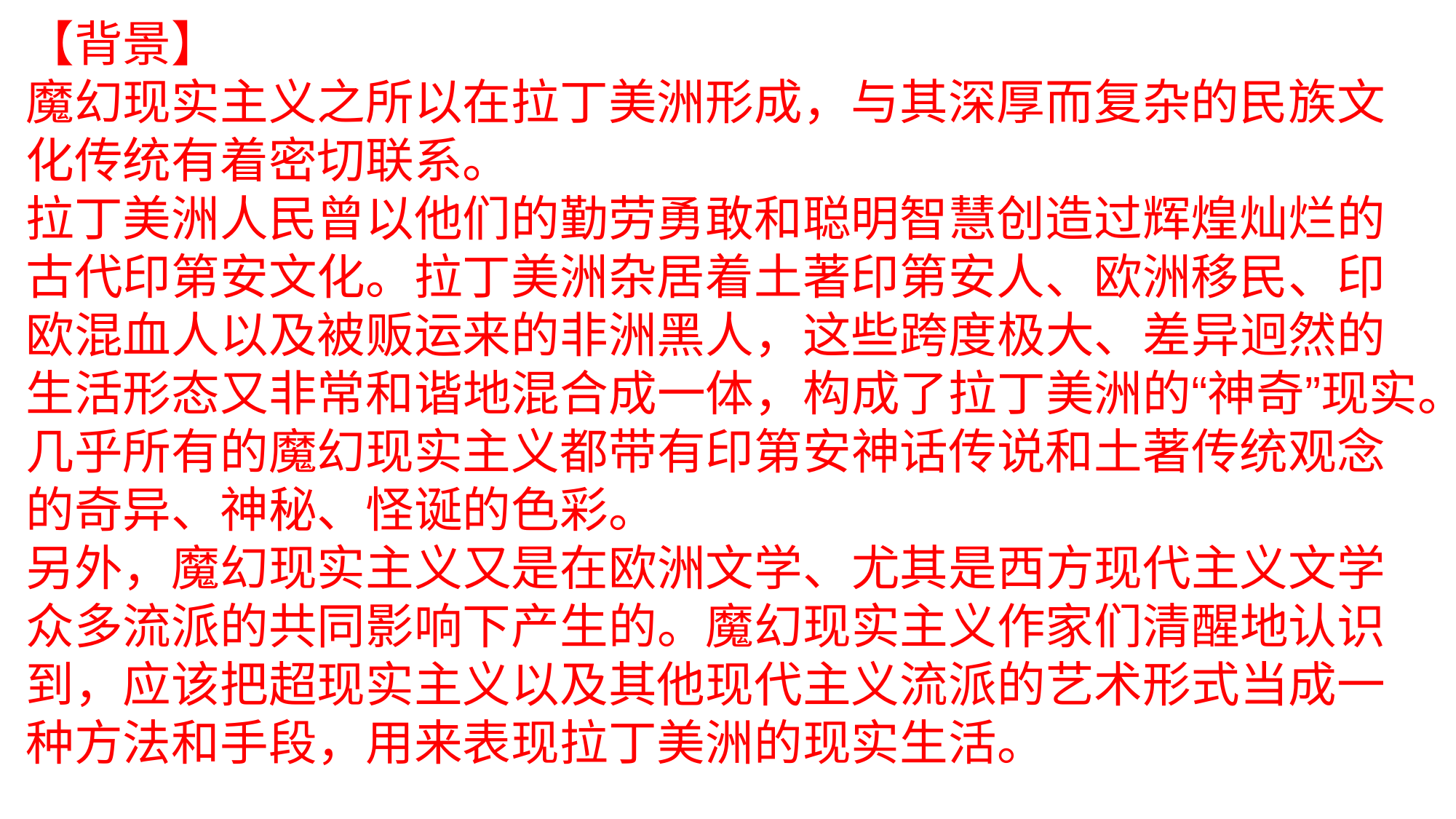

【背景】
魔幻现实主义之所以在拉丁美洲形成，与其深厚而复杂的民族文化传统有着密切联系。
拉丁美洲人民曾以他们的勤劳勇敢和聪明智慧创造过辉煌灿烂的古代印第安文化。拉丁美洲杂居着土著印第安人、欧洲移民、印欧混血人以及被贩运来的非洲黑人，这些跨度极大、差异迥然的生活形态又非常和谐地混合成一体，构成了拉丁美洲的“神奇”现实。几乎所有的魔幻现实主义都带有印第安神话传说和土著传统观念的奇异、神秘、怪诞的色彩。
另外，魔幻现实主义又是在欧洲文学、尤其是西方现代主义文学众多流派的共同影响下产生的。魔幻现实主义作家们清醒地认识到，应该把超现实主义以及其他现代主义流派的艺术形式当成一种方法和手段，用来表现拉丁美洲的现实生活。